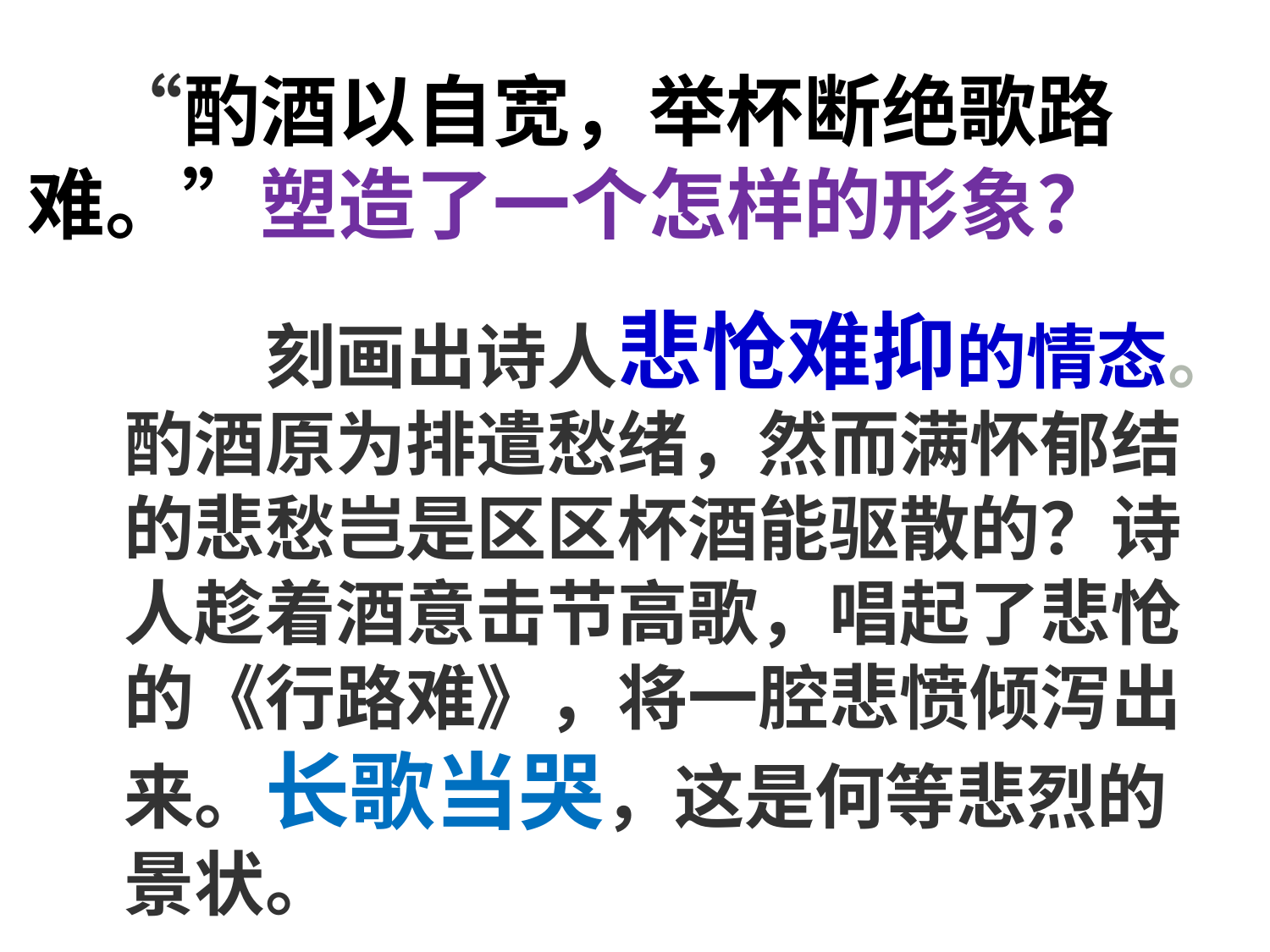

“酌酒以自宽，举杯断绝歌路难。”塑造了一个怎样的形象？
　　刻画出诗人悲怆难抑的情态。酌酒原为排遣愁绪，然而满怀郁结的悲愁岂是区区杯酒能驱散的？诗人趁着酒意击节高歌，唱起了悲怆的《行路难》，将一腔悲愤倾泻出来。长歌当哭，这是何等悲烈的景状。